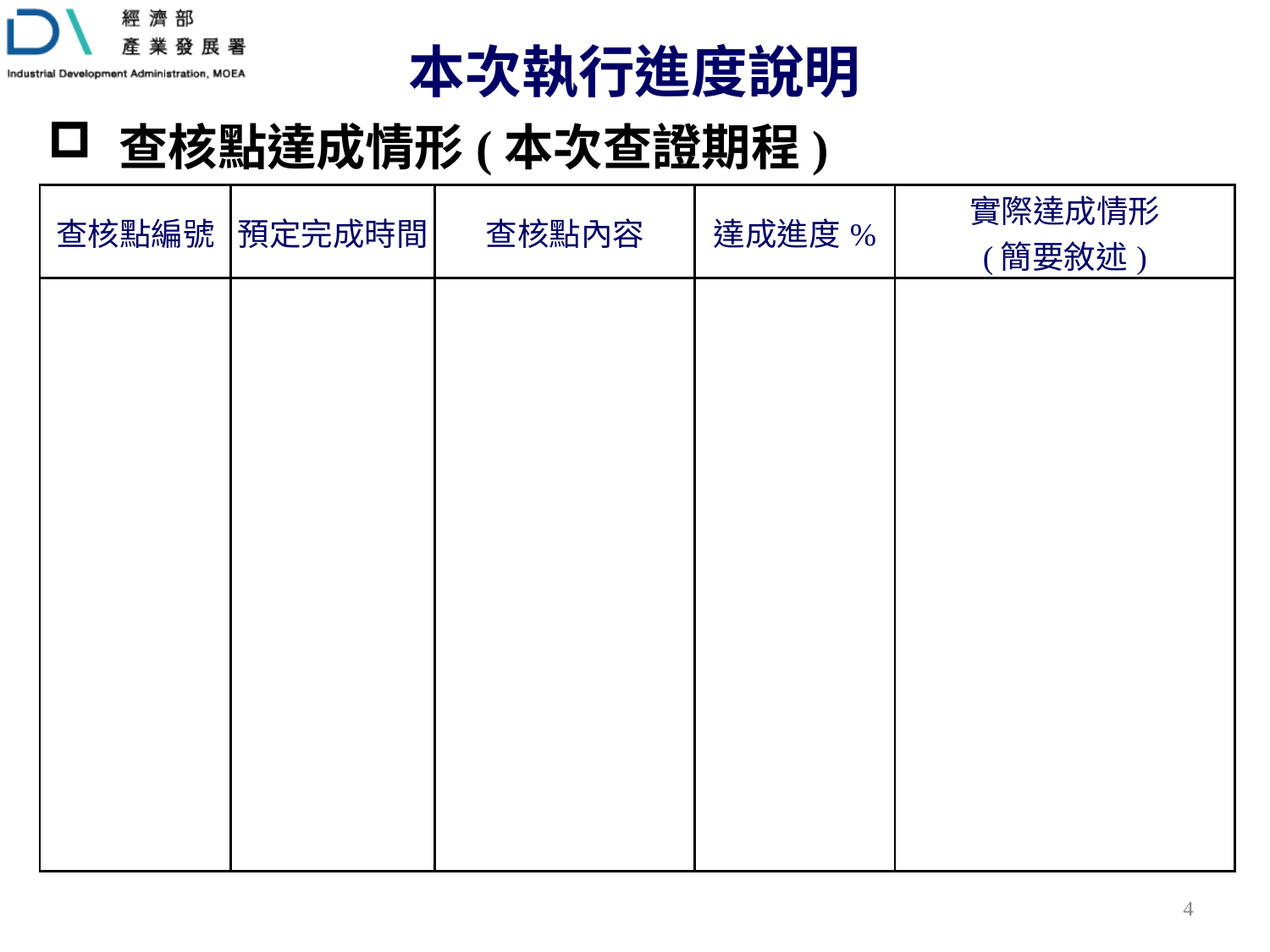

# 本次執行進度說明
查核點達成情形(本次查證期程)
| 查核點編號 | 預定完成時間 | 查核點內容 | 達成進度% | 實際達成情形 (簡要敘述) |
| --- | --- | --- | --- | --- |
|  |  |  |  |  |
4